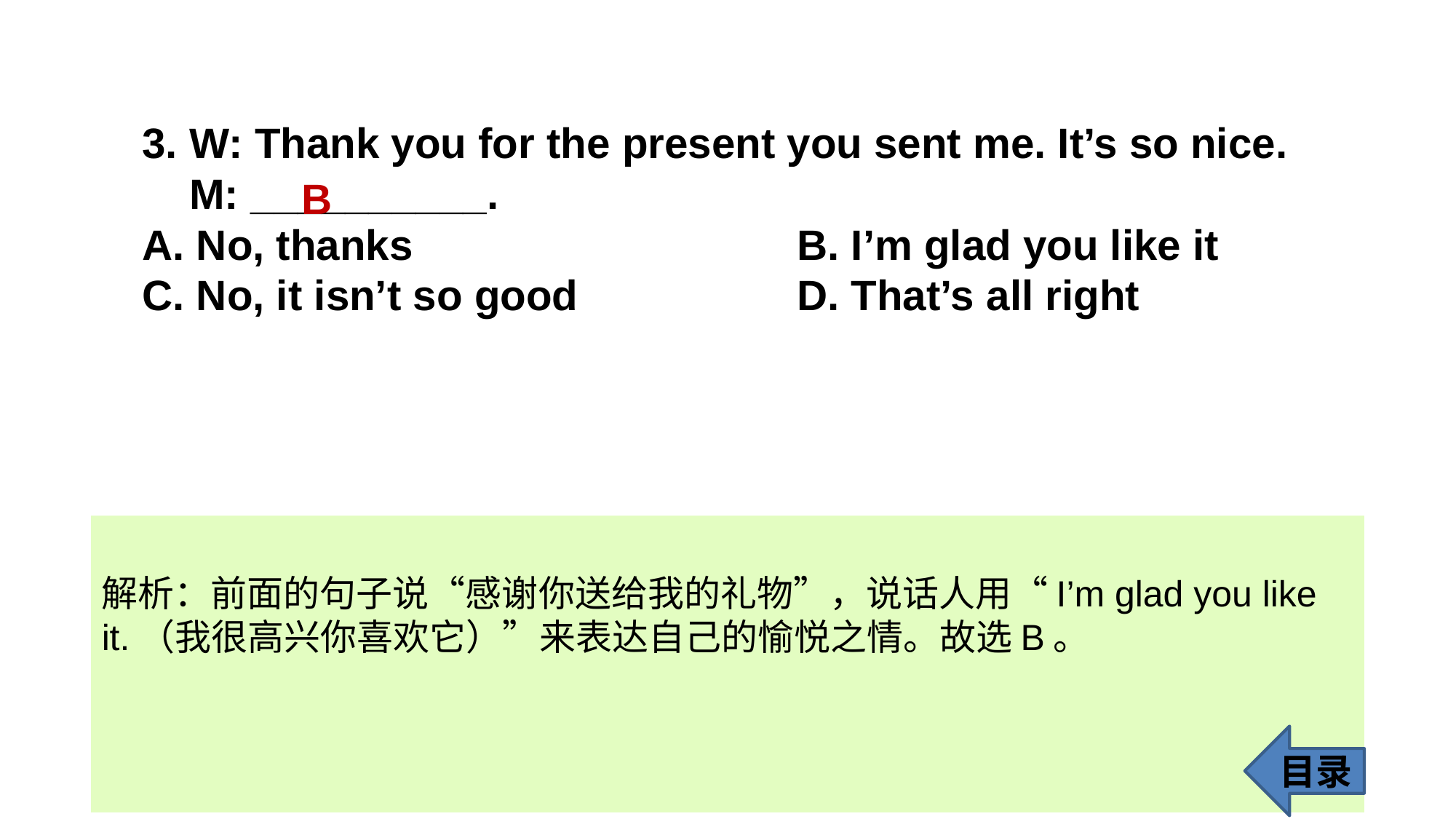

3. W: Thank you for the present you sent me. It’s so nice.
    M: __________.
A. No, thanks 				B. I’m glad you like it
C. No, it isn’t so good 		D. That’s all right
B

解析：前面的句子说“感谢你送给我的礼物”，说话人用“I’m glad you like it.（我很高兴你喜欢它）”来表达自己的愉悦之情。故选B。
目录
7